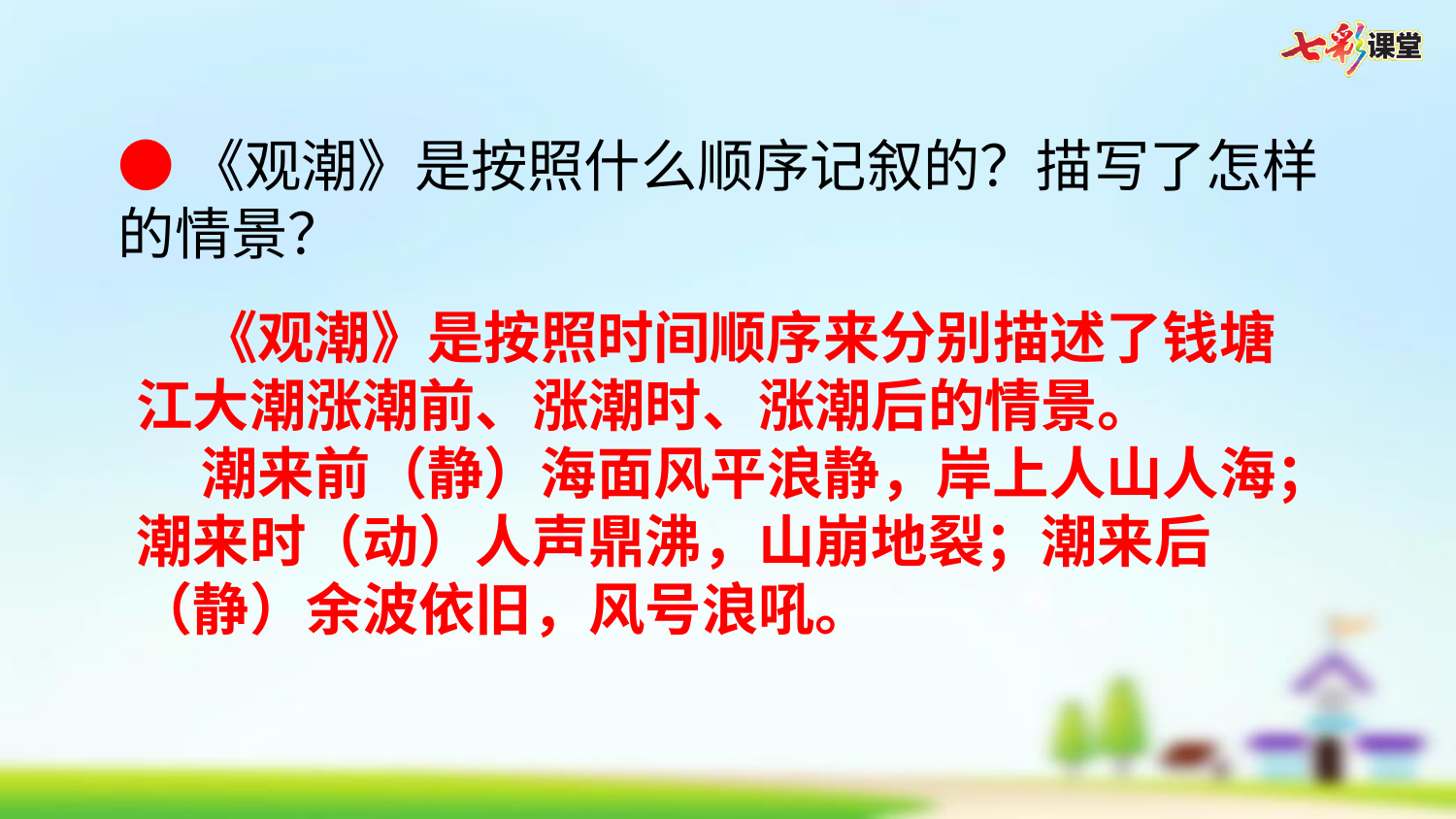

●《观潮》是按照什么顺序记叙的？描写了怎样的情景？
    《观潮》是按照时间顺序来分别描述了钱塘江大潮涨潮前、涨潮时、涨潮后的情景。
    潮来前（静）海面风平浪静，岸上人山人海；潮来时（动）人声鼎沸，山崩地裂；潮来后（静）余波依旧，风号浪吼。